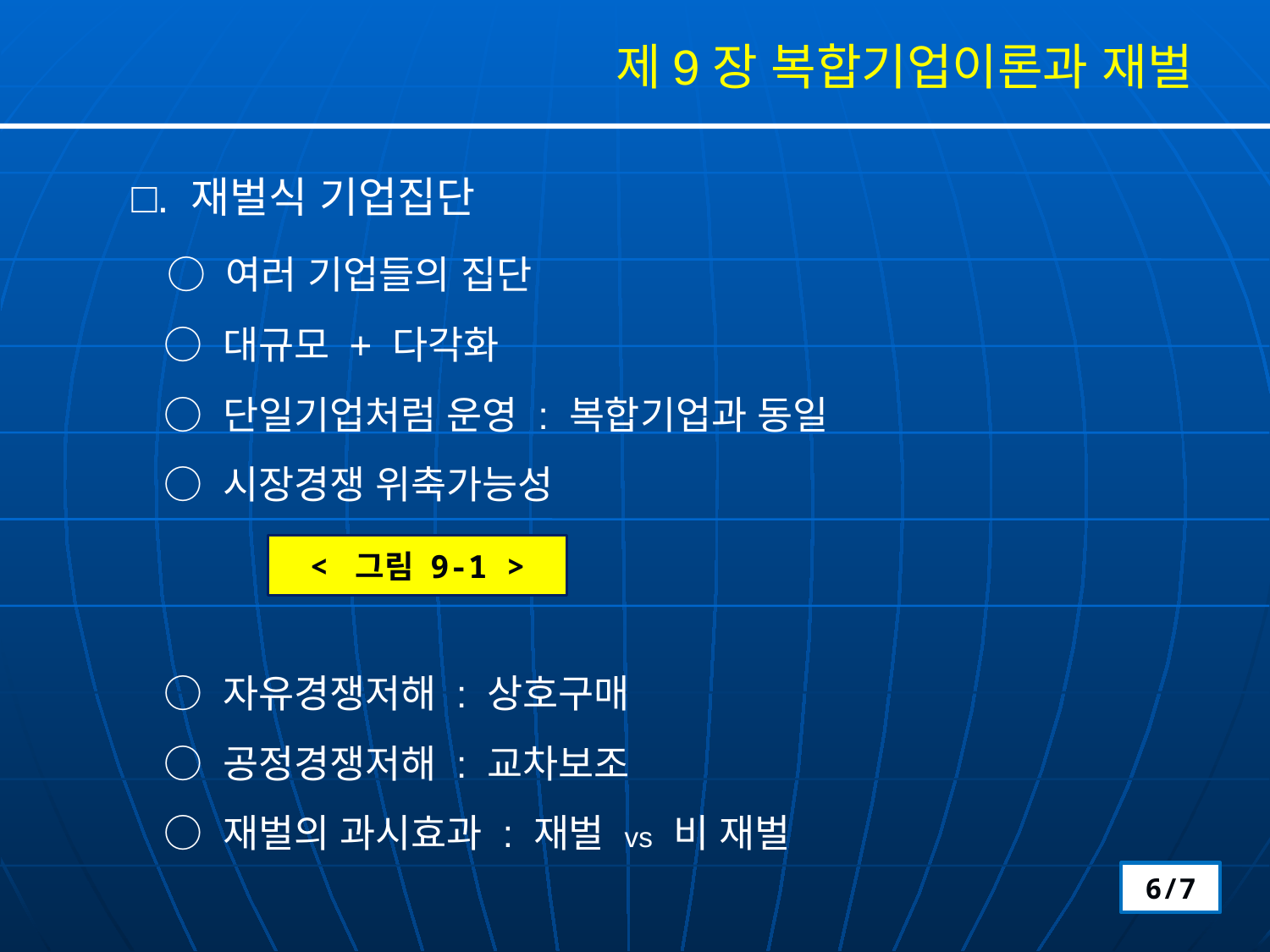

제9장 복합기업이론과 재벌

□. 재벌식 기업집단
   ○ 여러 기업들의 집단
   ○ 대규모 + 다각화
   ○ 단일기업처럼 운영 : 복합기업과 동일
   ○ 시장경쟁 위축가능성

   ○ 자유경쟁저해 : 상호구매
   ○ 공정경쟁저해 : 교차보조
   ○ 재벌의 과시효과 : 재벌 vs 비 재벌
< 그림 9-1 >
6/7